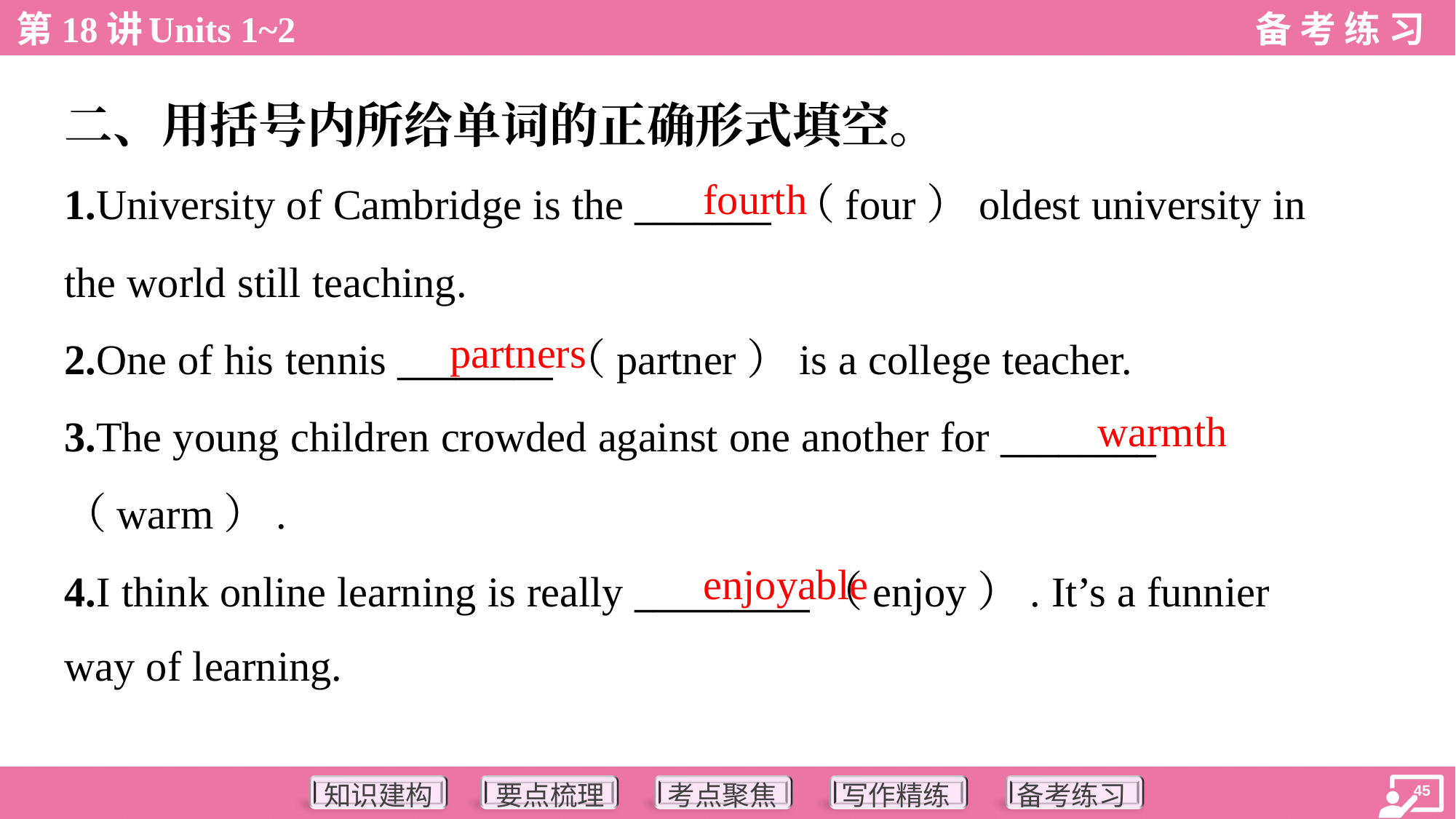

二、用括号内所给单词的正确形式填空。
fourth
1.University of Cambridge is the _______ （four）oldest university in
the world still teaching.
2.One of his tennis ________（partner）is a college teacher.
3.The young children crowded against one another for ________
（warm）.
4.I think online learning is really _________（enjoy）. It’s a funnier
way of learning.
partners
warmth
enjoyable